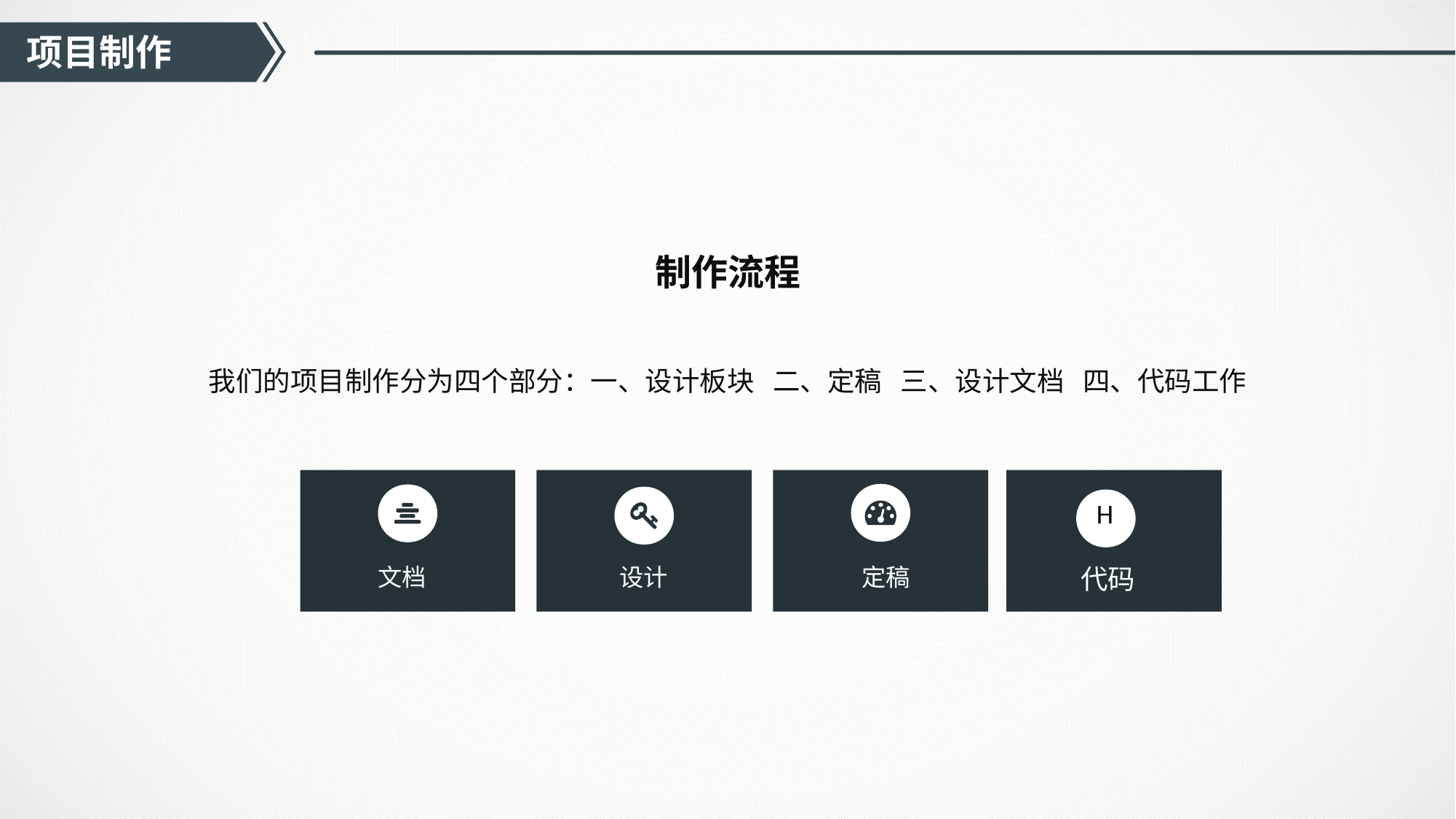

项目制作

制作流程
我们的项目制作分为四个部分：一、设计板块   二、定稿   三、设计文档   四、代码工作

H

代码
文档
设计
定稿